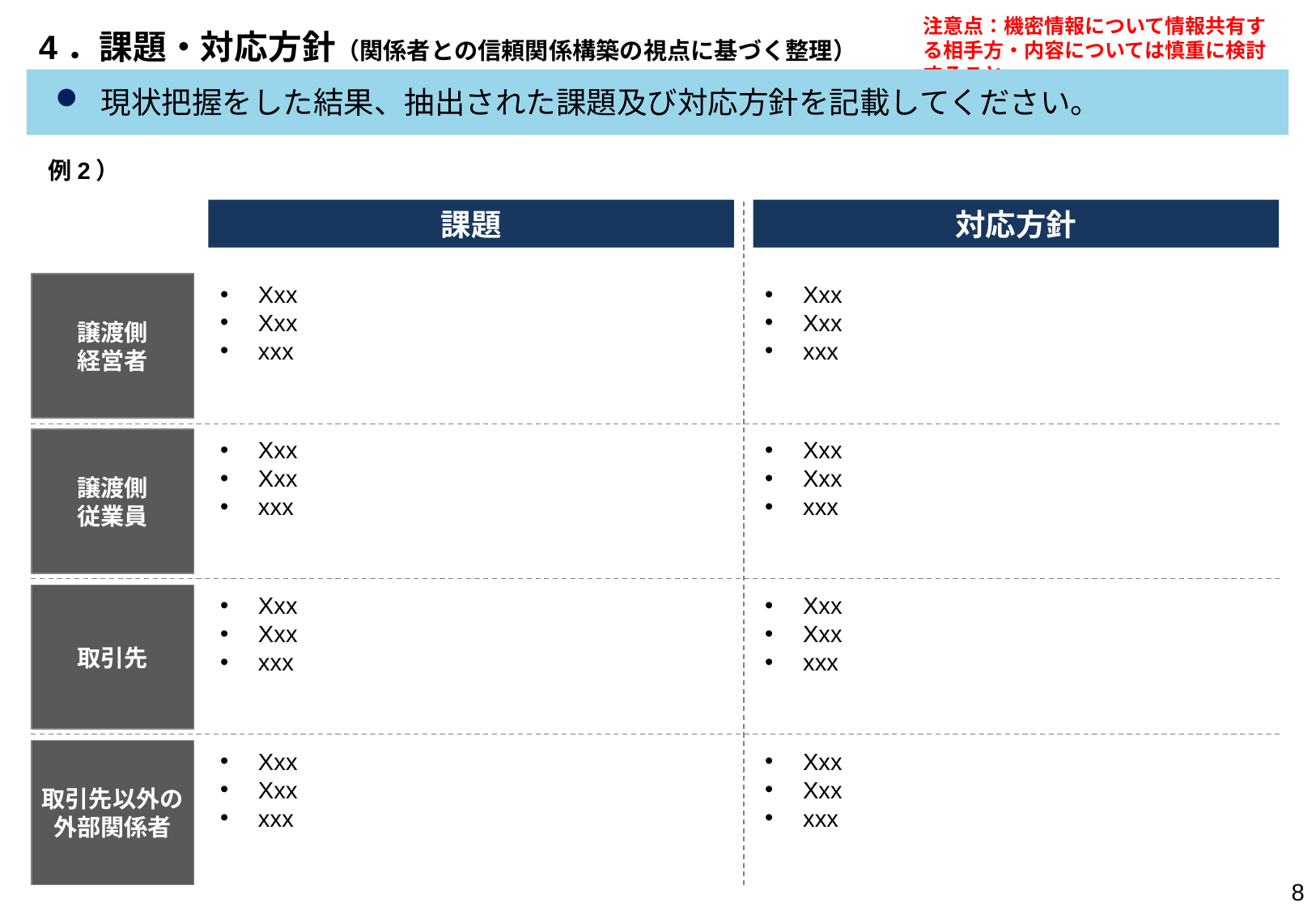

# 4．課題・対応方針（関係者との信頼関係構築の視点に基づく整理）
現状把握をした結果、抽出された課題及び対応方針を記載してください。
例2）
課題
対応方針
Xxx
Xxx
xxx
Xxx
Xxx
xxx
譲渡側
経営者
譲渡側
従業員
Xxx
Xxx
xxx
Xxx
Xxx
xxx
取引先
Xxx
Xxx
xxx
Xxx
Xxx
xxx
取引先以外の
外部関係者
Xxx
Xxx
xxx
Xxx
Xxx
xxx
8